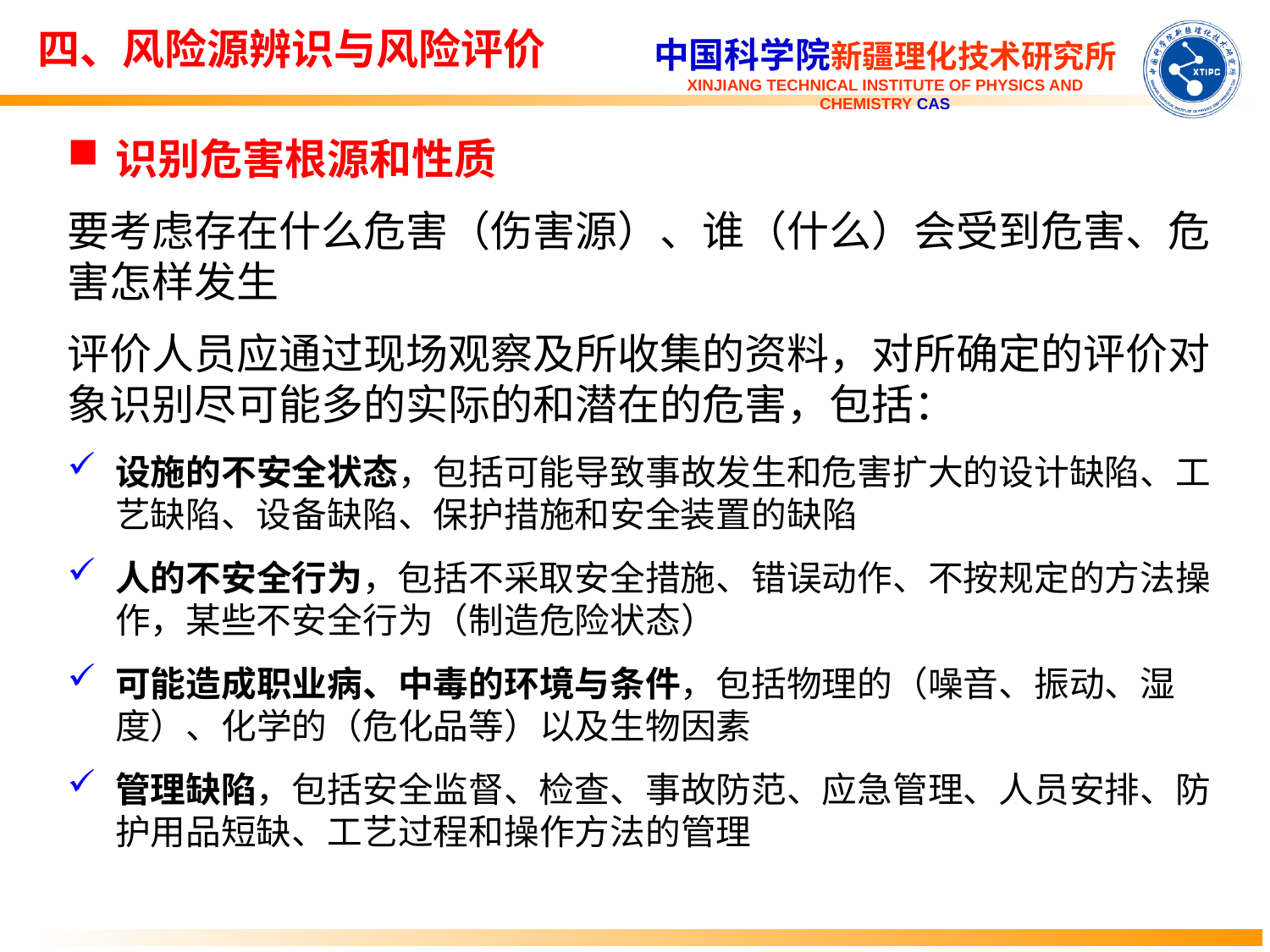

四、风险源辨识与风险评价
识别危害根源和性质
要考虑存在什么危害（伤害源）、谁（什么）会受到危害、危害怎样发生
评价人员应通过现场观察及所收集的资料，对所确定的评价对象识别尽可能多的实际的和潜在的危害，包括：
设施的不安全状态，包括可能导致事故发生和危害扩大的设计缺陷、工艺缺陷、设备缺陷、保护措施和安全装置的缺陷
人的不安全行为，包括不采取安全措施、错误动作、不按规定的方法操作，某些不安全行为（制造危险状态）
可能造成职业病、中毒的环境与条件，包括物理的（噪音、振动、湿度）、化学的（危化品等）以及生物因素
管理缺陷，包括安全监督、检查、事故防范、应急管理、人员安排、防护用品短缺、工艺过程和操作方法的管理